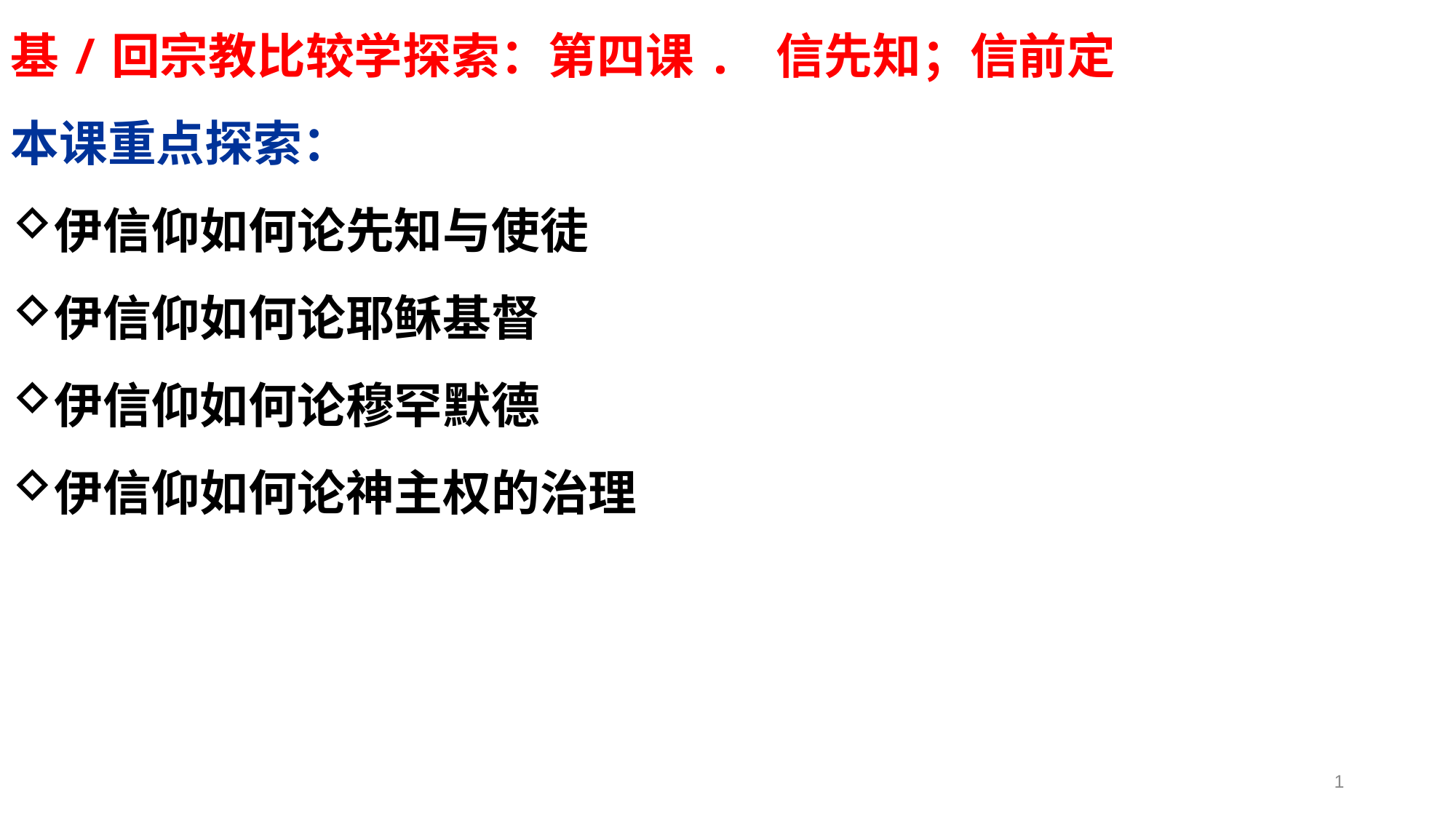

基/回宗教比较学探索：第四课. 信先知；信前定
本课重点探索：
伊信仰如何论先知与使徒
伊信仰如何论耶稣基督
伊信仰如何论穆罕默德
伊信仰如何论神主权的治理
1